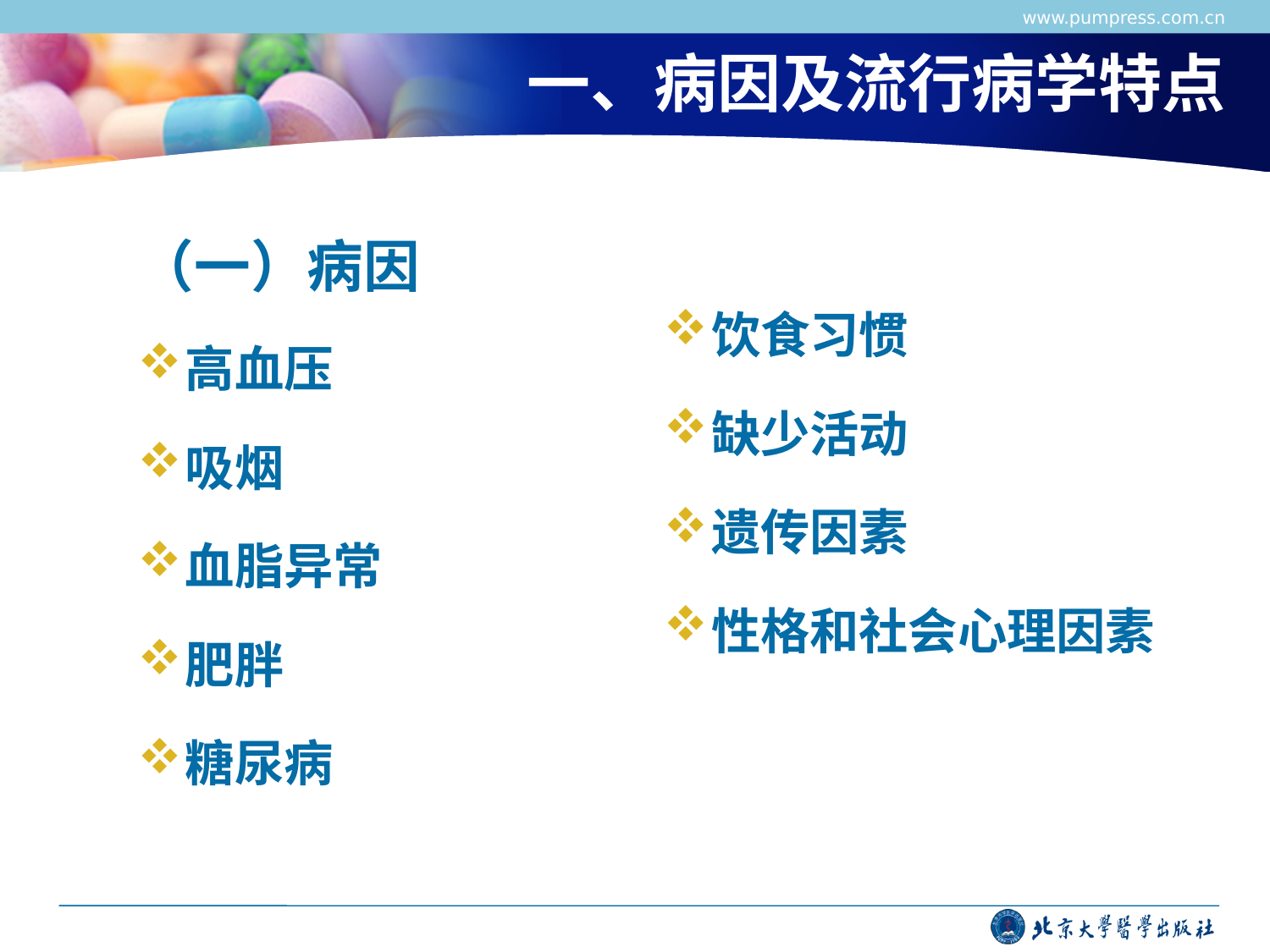

www.pumpress.com.cn
# 一、病因及流行病学特点
（一）病因
高血压
吸烟
血脂异常
肥胖
糖尿病

饮食习惯
缺少活动
遗传因素
性格和社会心理因素